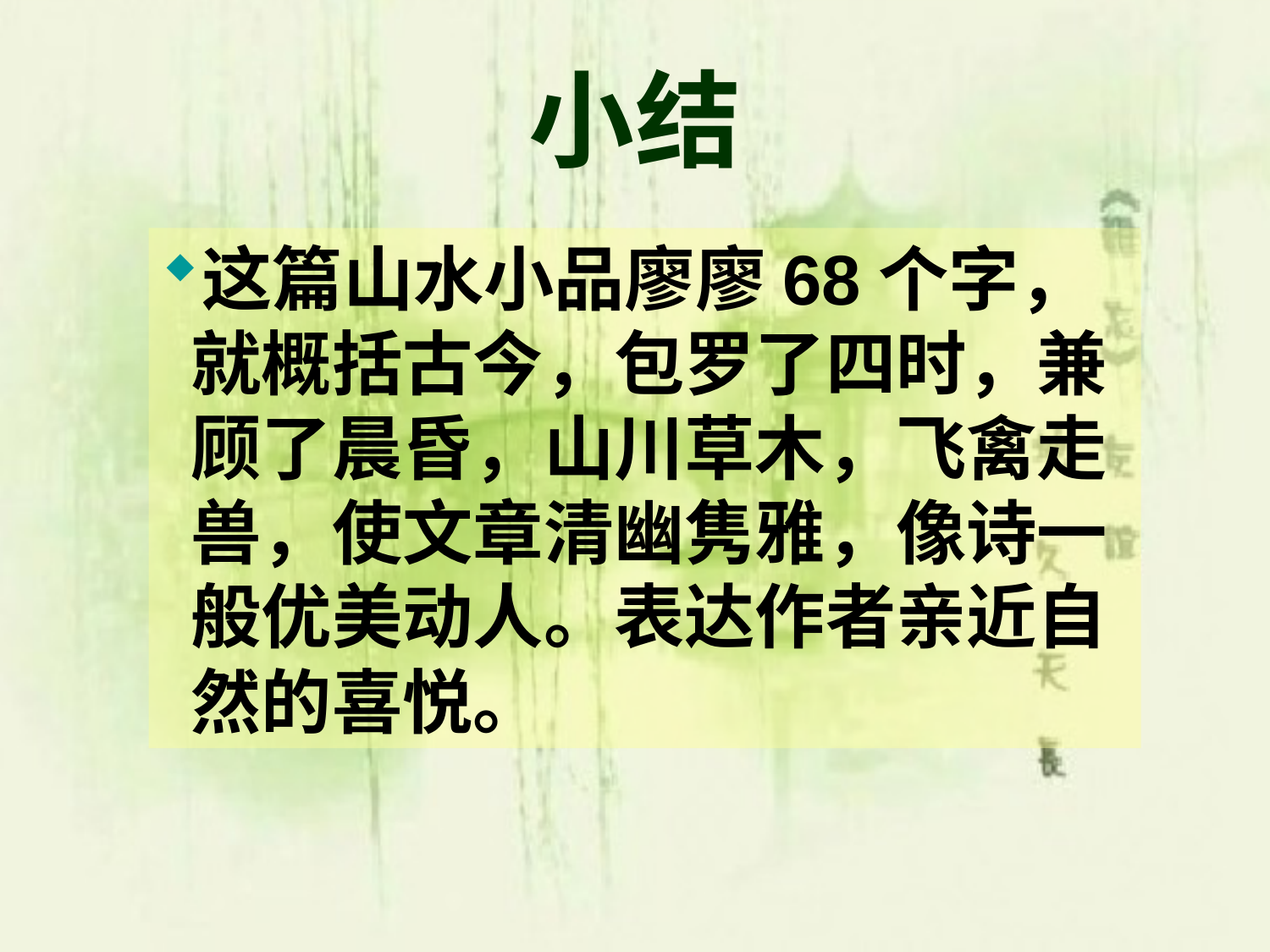

# 小结
这篇山水小品廖廖68个字，就概括古今，包罗了四时，兼顾了晨昏，山川草木，飞禽走兽，使文章清幽隽雅，像诗一般优美动人。表达作者亲近自然的喜悦。